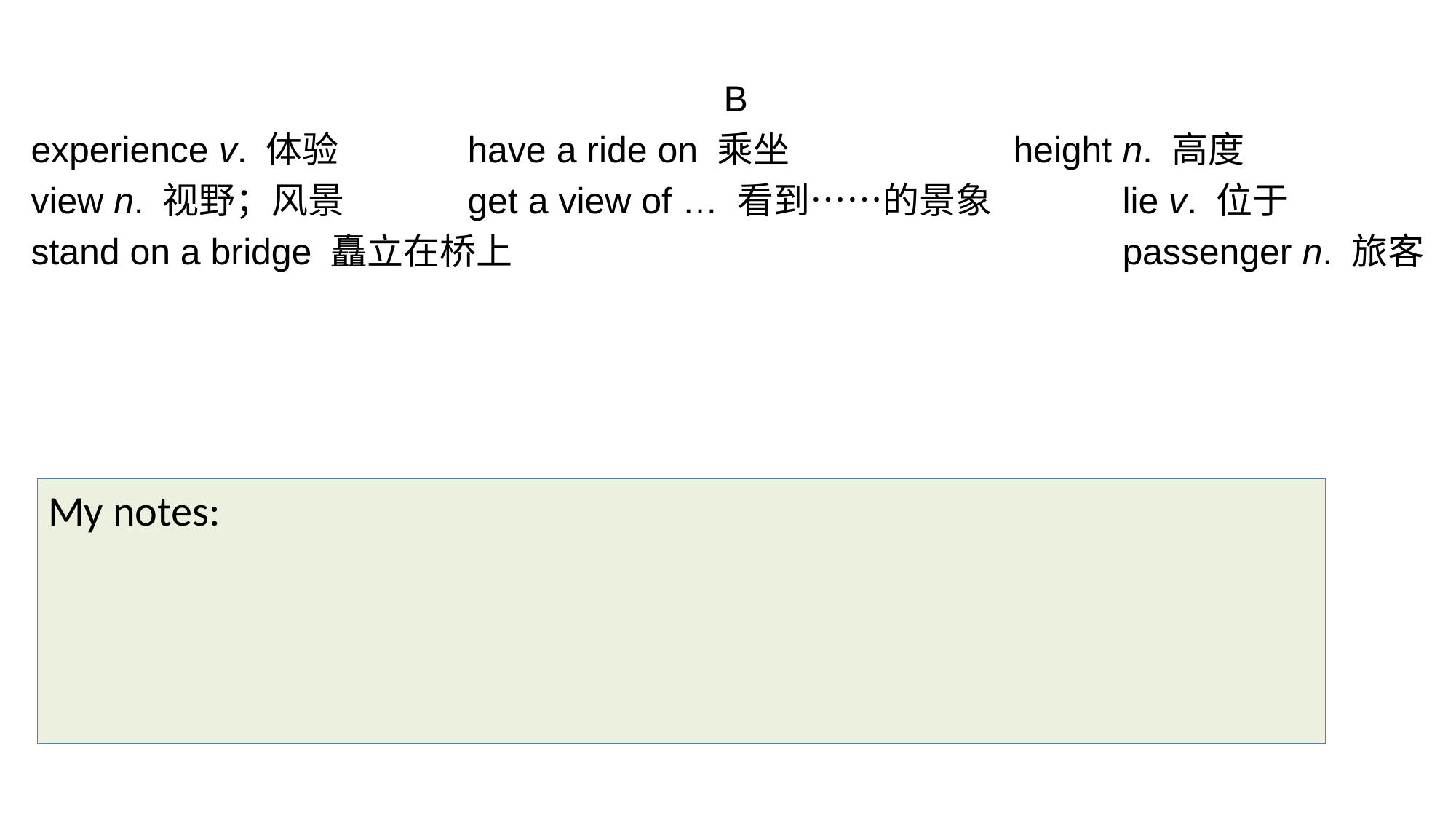

B
experience v. 体验 		have a ride on 乘坐		 	height n. 高度
view n. 视野；风景 		get a view of … 看到……的景象 		lie v. 位于
stand on a bridge 矗立在桥上 						passenger n. 旅客
My notes: